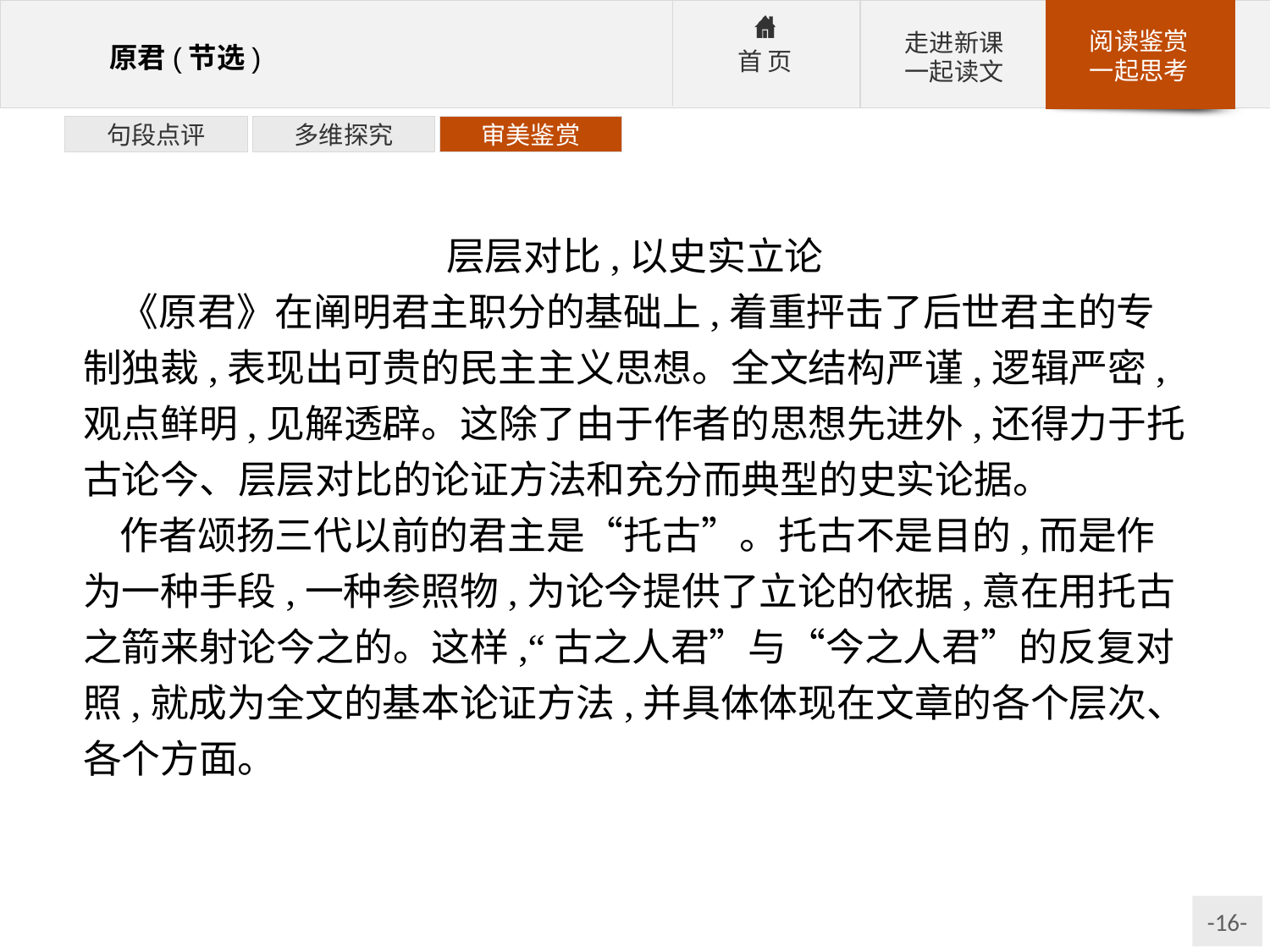

句段点评
多维探究
审美鉴赏
层层对比,以史实立论
《原君》在阐明君主职分的基础上,着重抨击了后世君主的专制独裁,表现出可贵的民主主义思想。全文结构严谨,逻辑严密,观点鲜明,见解透辟。这除了由于作者的思想先进外,还得力于托古论今、层层对比的论证方法和充分而典型的史实论据。
作者颂扬三代以前的君主是“托古”。托古不是目的,而是作为一种手段,一种参照物,为论今提供了立论的依据,意在用托古之箭来射论今之的。这样,“古之人君”与“今之人君”的反复对照,就成为全文的基本论证方法,并具体体现在文章的各个层次、各个方面。